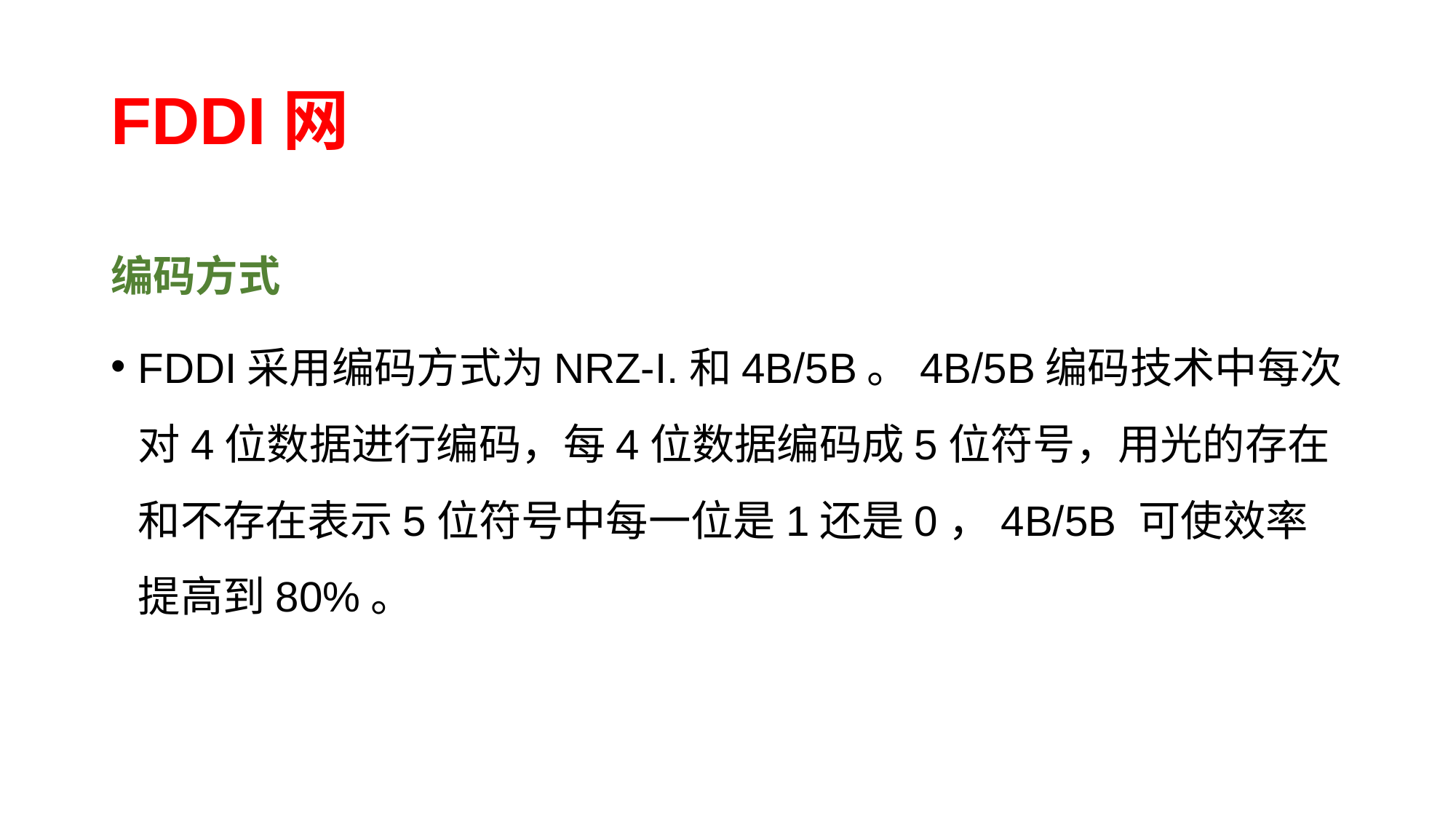

# FDDI网
编码方式
FDDI采用编码方式为NRZ-I.和4B/5B。4B/5B编码技术中每次对4位数据进行编码，每4位数据编码成5位符号，用光的存在和不存在表示5位符号中每一位是1还是0，4B/5B 可使效率提高到80%。